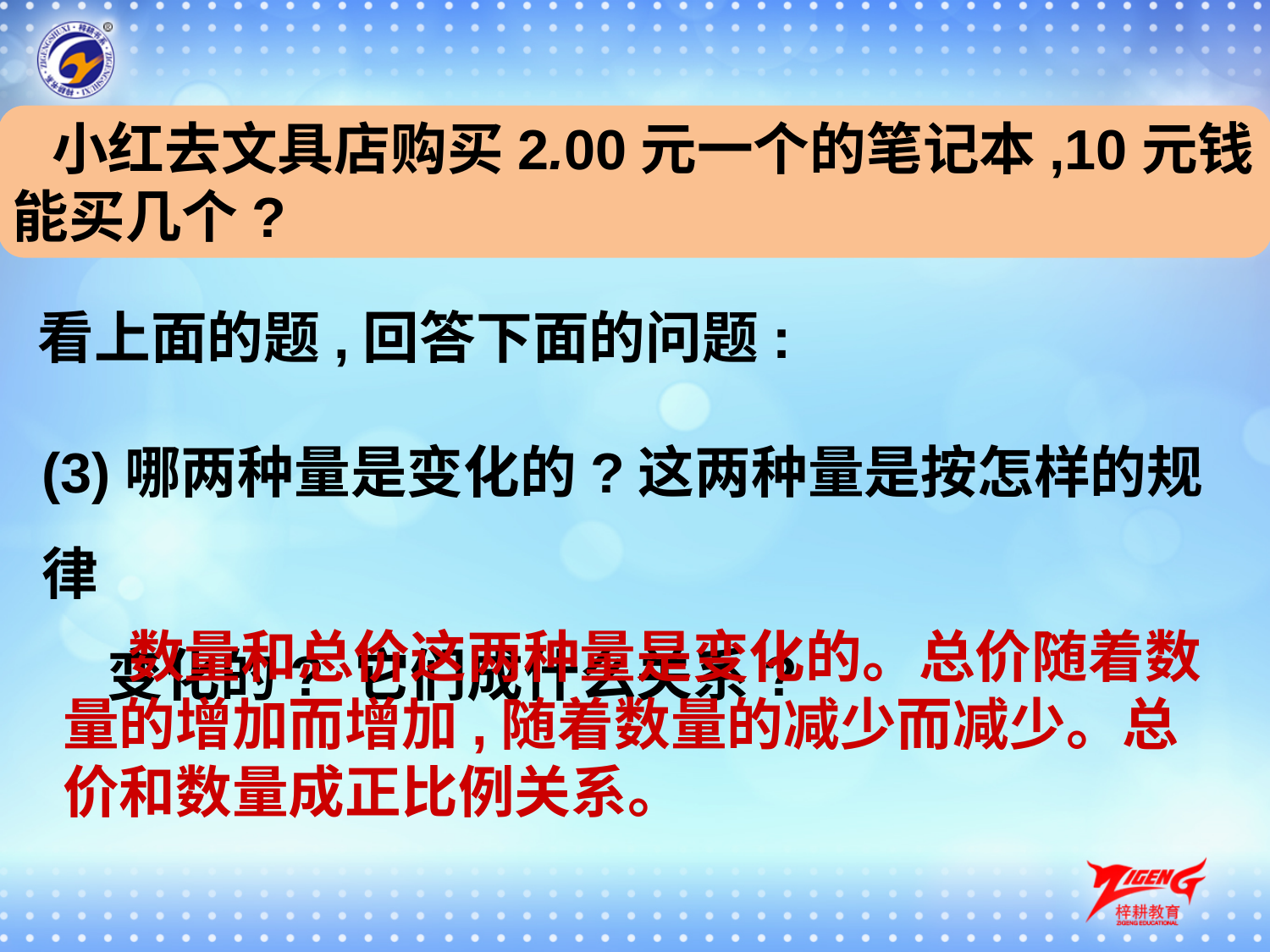

小红去文具店购买2.00元一个的笔记本,10元钱能买几个?
看上面的题,回答下面的问题:
(3)哪两种量是变化的?这两种量是按怎样的规律
    变化的? 它们成什么关系?
    数量和总价这两种量是变化的。总价随着数
量的增加而增加,随着数量的减少而减少。总
价和数量成正比例关系。